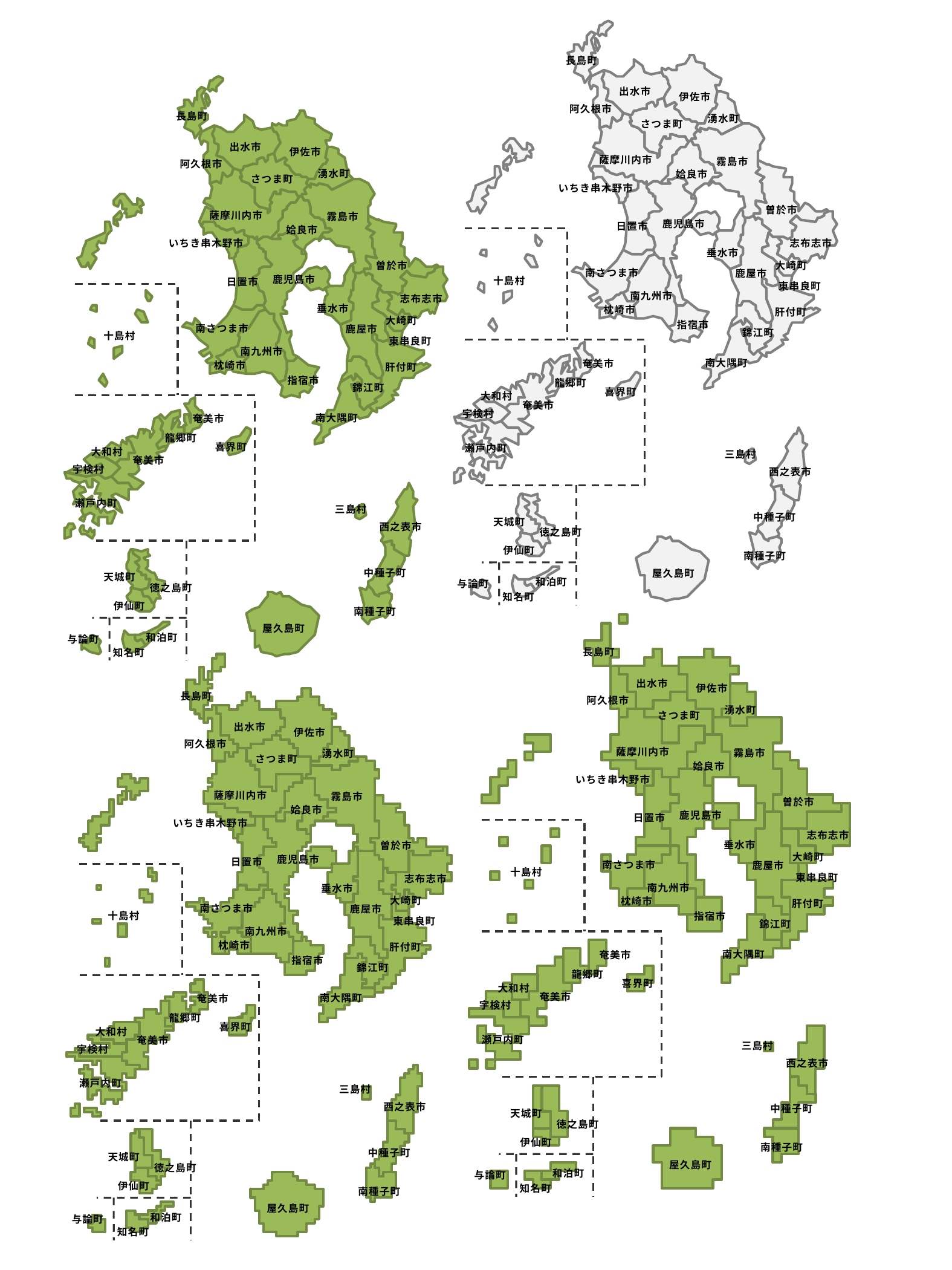

長島町
出水市
伊佐市
阿久根市
湧水町
さつま町
薩摩川内市
霧島市
姶良市
いちき串木野市
曽於市
鹿児島市
日置市
志布志市
垂水市
大崎町
南さつま市
鹿屋市
十島村
東串良町
南九州市
枕崎市
肝付町
指宿市
錦江町
南大隅町
奄美市
龍郷町
喜界町
大和村
奄美市
宇検村
瀬戸内町
三島村
西之表市
中種子町
天城町
徳之島町
伊仙町
南種子町
屋久島町
和泊町
与論町
知名町

長島町
出水市
伊佐市
阿久根市
湧水町
さつま町
薩摩川内市
霧島市
姶良市
いちき串木野市
曽於市
鹿児島市
日置市
志布志市
垂水市
大崎町
南さつま市
鹿屋市
十島村
東串良町
南九州市
枕崎市
肝付町
指宿市
錦江町
南大隅町
奄美市
龍郷町
喜界町
大和村
奄美市
宇検村
瀬戸内町
三島村
西之表市
中種子町
天城町
徳之島町
伊仙町
南種子町
屋久島町
和泊町
与論町
知名町

長島町
出水市
伊佐市
阿久根市
湧水町
さつま町
薩摩川内市
霧島市
姶良市
いちき串木野市
曽於市
鹿児島市
日置市
志布志市
垂水市
大崎町
南さつま市
鹿屋市
十島村
東串良町
南九州市
枕崎市
肝付町
指宿市
錦江町
南大隅町
奄美市
龍郷町
喜界町
大和村
奄美市
宇検村
瀬戸内町
三島村
西之表市
中種子町
天城町
徳之島町
伊仙町
南種子町
屋久島町
和泊町
与論町
知名町

長島町
出水市
伊佐市
阿久根市
湧水町
さつま町
薩摩川内市
霧島市
姶良市
いちき串木野市
曽於市
鹿児島市
日置市
志布志市
垂水市
大崎町
南さつま市
鹿屋市
十島村
東串良町
南九州市
枕崎市
肝付町
指宿市
錦江町
南大隅町
奄美市
龍郷町
喜界町
大和村
奄美市
宇検村
瀬戸内町
三島村
西之表市
中種子町
天城町
徳之島町
伊仙町
南種子町
屋久島町
和泊町
与論町
知名町